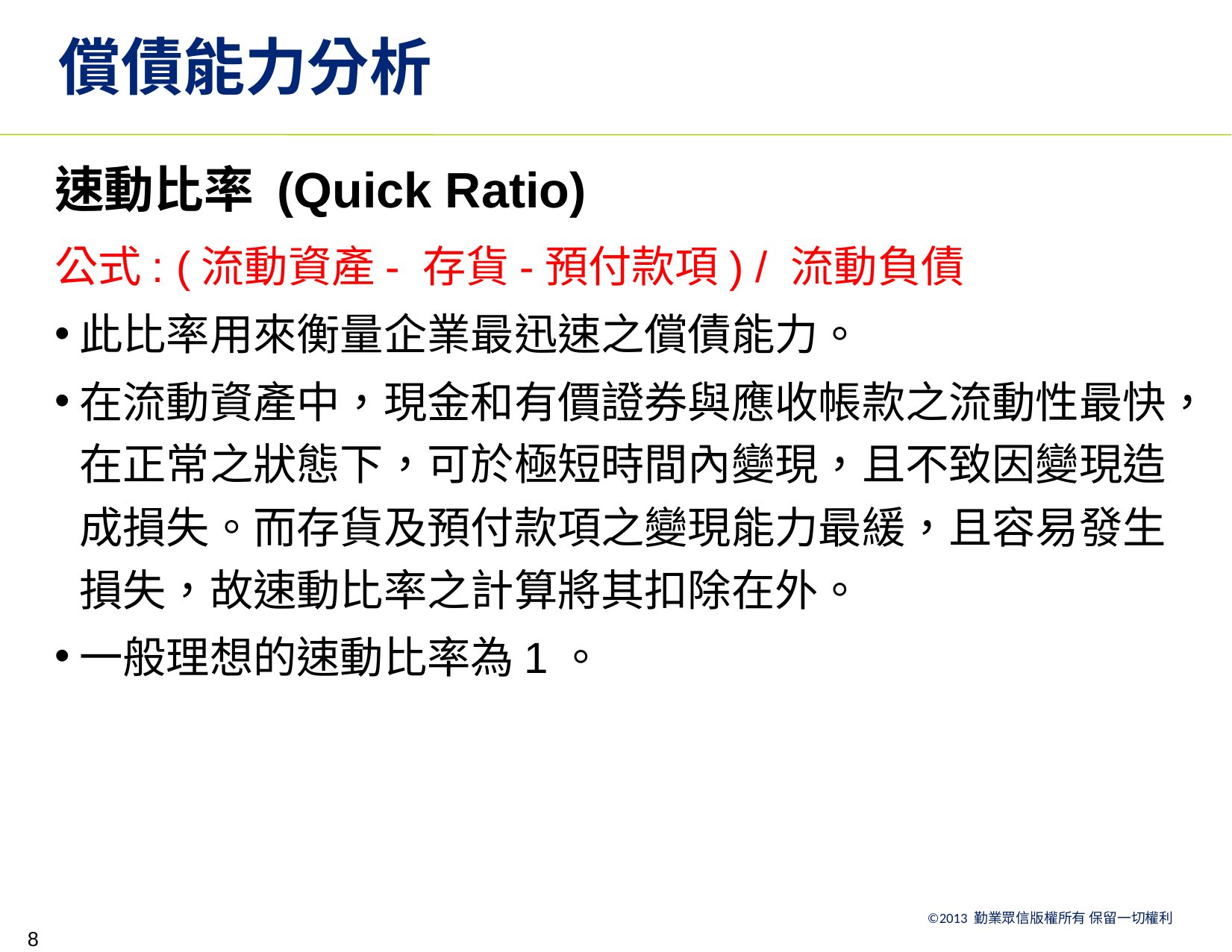

# 償債能力分析
速動比率 (Quick Ratio)
公式: (流動資產- 存貨-預付款項) / 流動負債
此比率用來衡量企業最迅速之償債能力。
在流動資產中，現金和有價證券與應收帳款之流動性最快，在正常之狀態下，可於極短時間內變現，且不致因變現造成損失。而存貨及預付款項之變現能力最緩，且容易發生損失，故速動比率之計算將其扣除在外。
一般理想的速動比率為1。
8